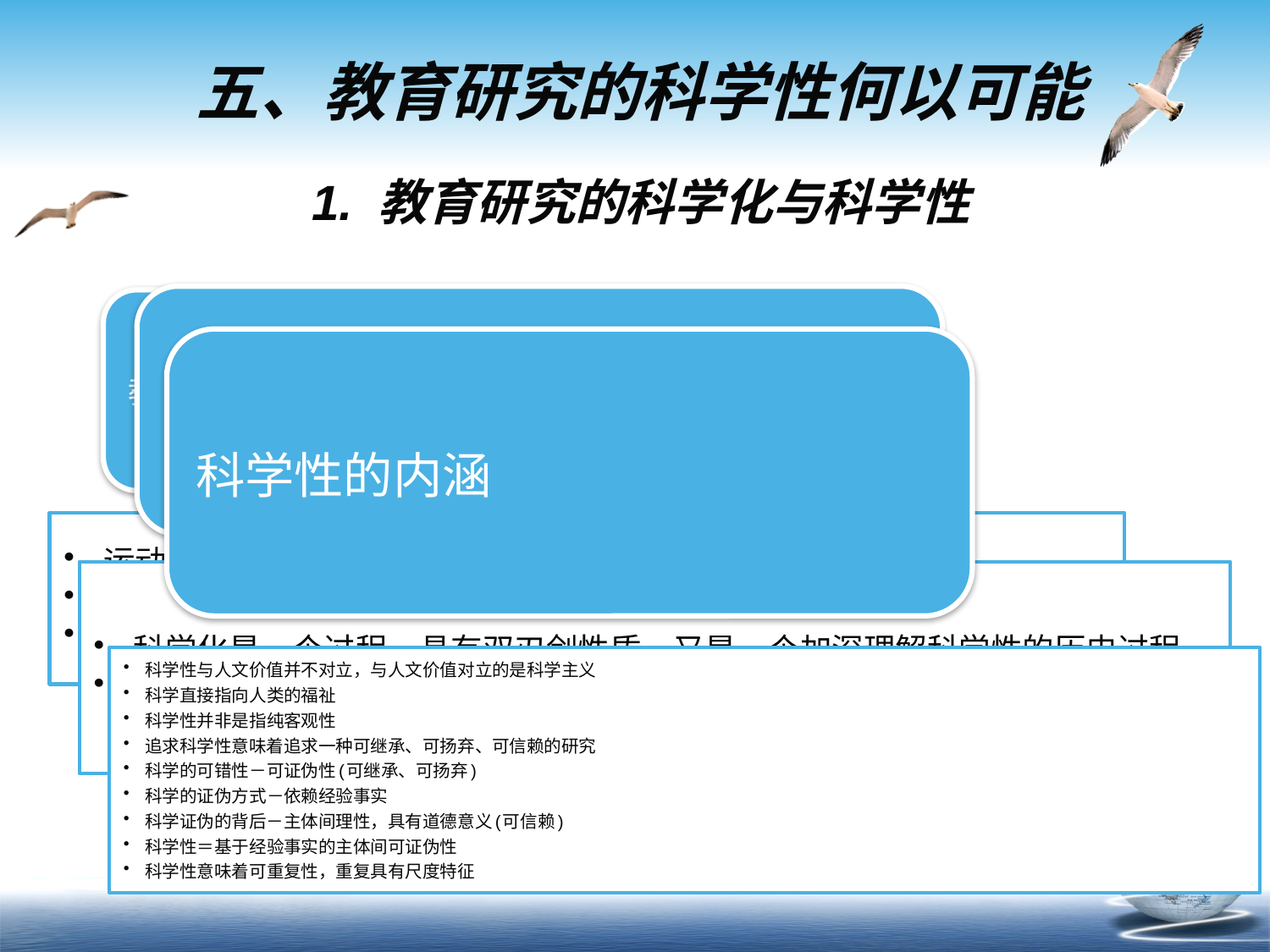

五、教育研究的科学性何以可能
# 1. 教育研究的科学化与科学性
科学化与科学性的差异
科学化是一个过程，具有双刃剑性质，又是一个加深理解科学性的历史过程
科学性是一个理念，自科学诞生以来，一直是人类追求的目标
教育研究的科学化运动
运动频发的研究领域
科学化运动招致批评，引发对教育研究科学性的怀疑
国内外同样的遭遇
科学性的内涵
科学性与人文价值并不对立，与人文价值对立的是科学主义
科学直接指向人类的福祉
科学性并非是指纯客观性
追求科学性意味着追求一种可继承、可扬弃、可信赖的研究
科学的可错性－可证伪性(可继承、可扬弃)
科学的证伪方式－依赖经验事实
科学证伪的背后－主体间理性，具有道德意义(可信赖)
科学性＝基于经验事实的主体间可证伪性
科学性意味着可重复性，重复具有尺度特征